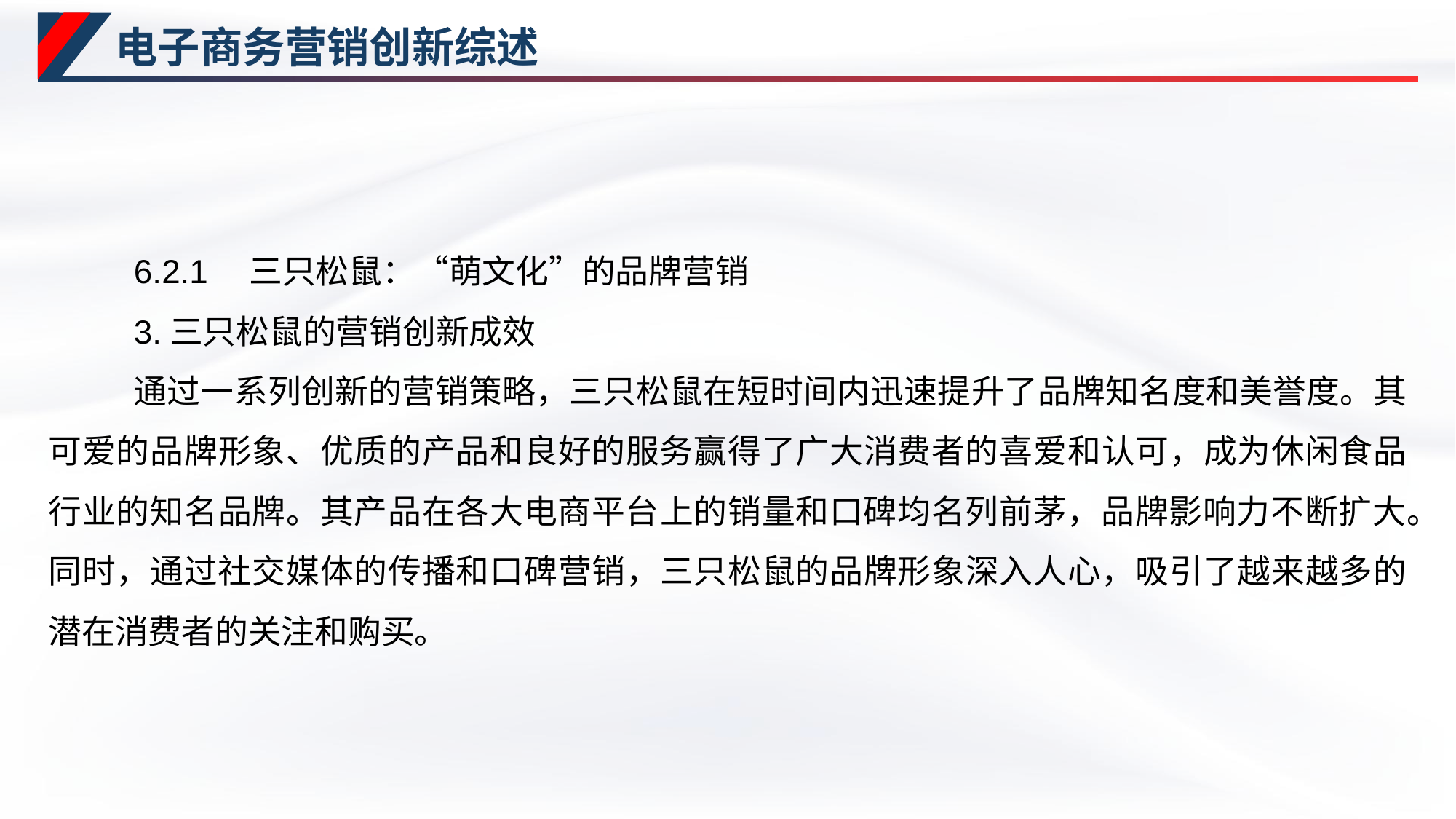

# 电子商务营销创新综述
6.2.1　三只松鼠：“萌文化”的品牌营销
3.三只松鼠的营销创新成效
通过一系列创新的营销策略，三只松鼠在短时间内迅速提升了品牌知名度和美誉度。其可爱的品牌形象、优质的产品和良好的服务赢得了广大消费者的喜爱和认可，成为休闲食品行业的知名品牌。其产品在各大电商平台上的销量和口碑均名列前茅，品牌影响力不断扩大。同时，通过社交媒体的传播和口碑营销，三只松鼠的品牌形象深入人心，吸引了越来越多的潜在消费者的关注和购买。